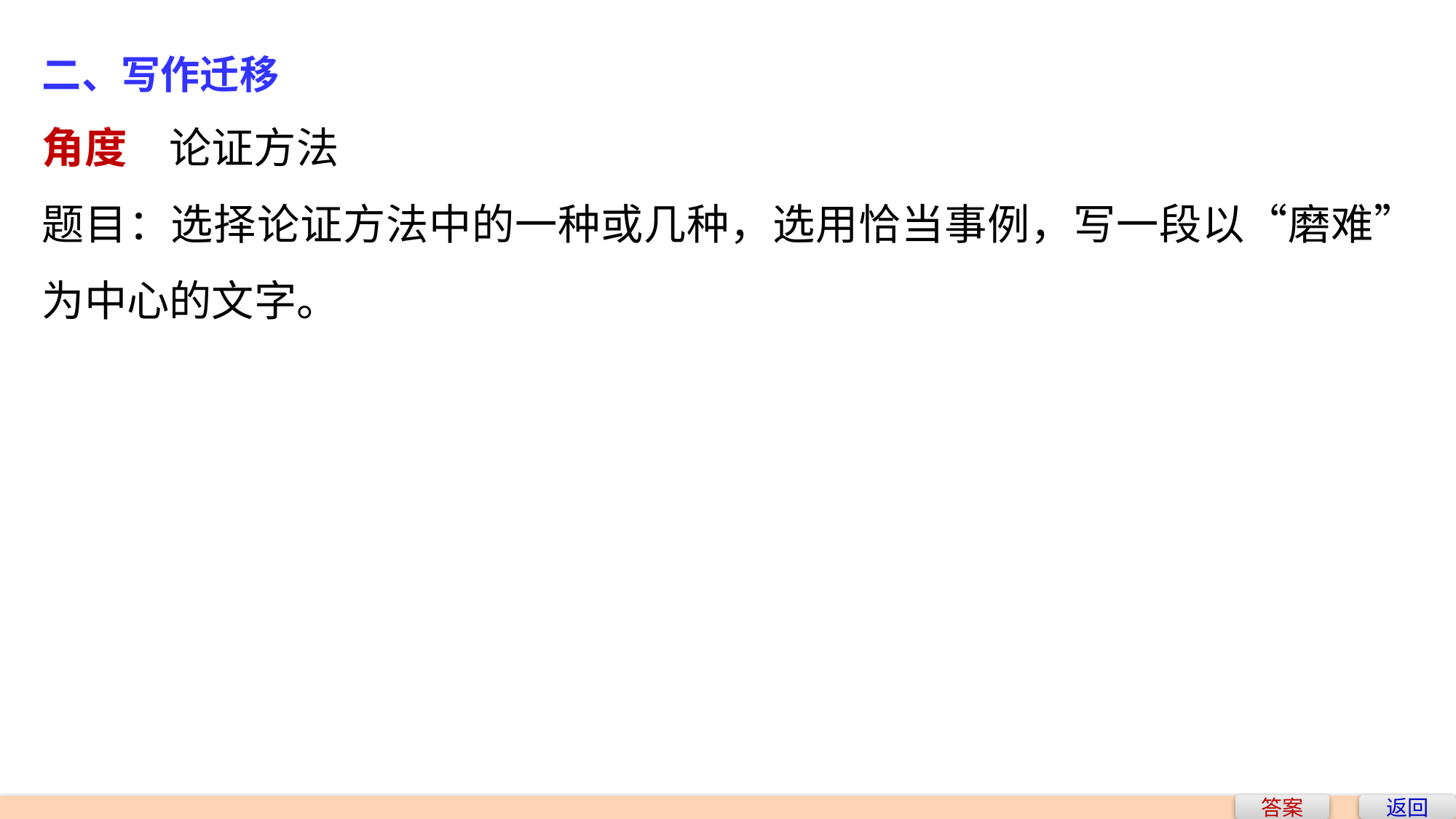

二、写作迁移
角度　论证方法
题目：选择论证方法中的一种或几种，选用恰当事例，写一段以“磨难”为中心的文字。
答案
返回